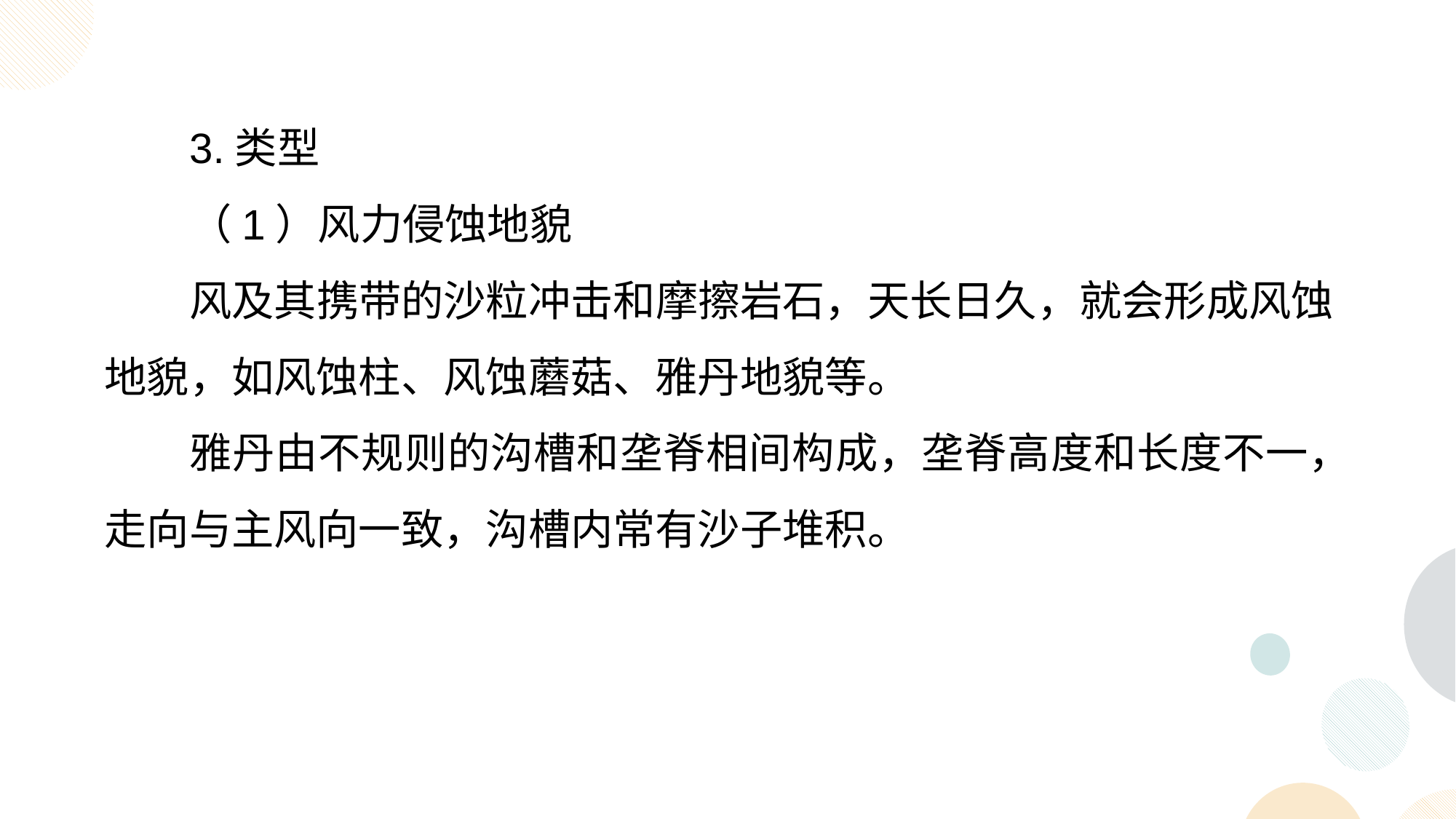

3.类型
（1）风力侵蚀地貌
风及其携带的沙粒冲击和摩擦岩石，天长日久，就会形成风蚀地貌，如风蚀柱、风蚀蘑菇、雅丹地貌等。
雅丹由不规则的沟槽和垄脊相间构成，垄脊高度和长度不一，走向与主风向一致，沟槽内常有沙子堆积。